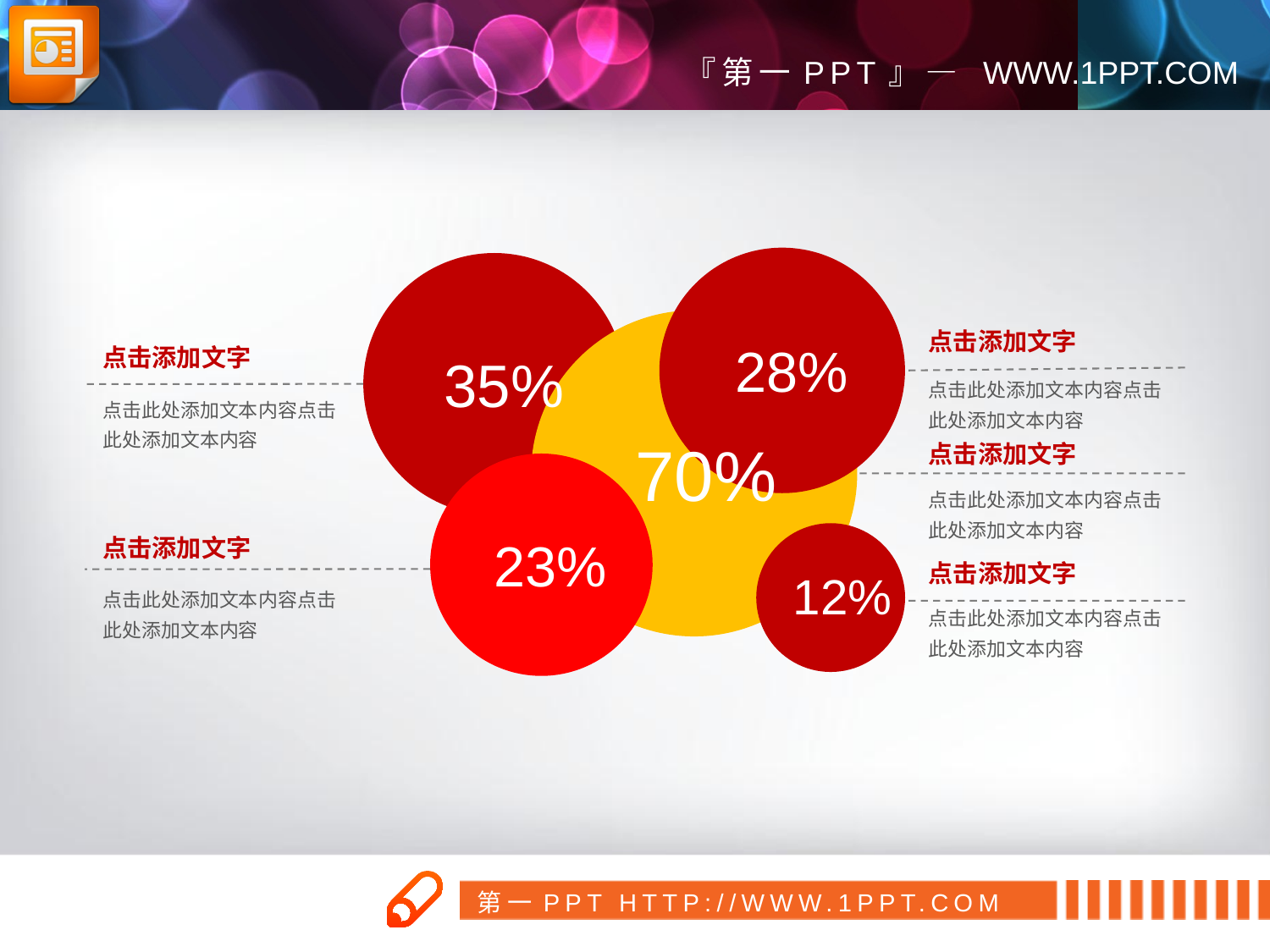

点击添加文字
28%
点击添加文字
35%
点击此处添加文本内容点击此处添加文本内容

点击此处添加文本内容点击此处添加文本内容
70%
点击添加文字

点击此处添加文本内容点击此处添加文本内容

23%
点击添加文字
点击添加文字
12%

点击此处添加文本内容点击此处添加文本内容
点击此处添加文本内容点击此处添加文本内容